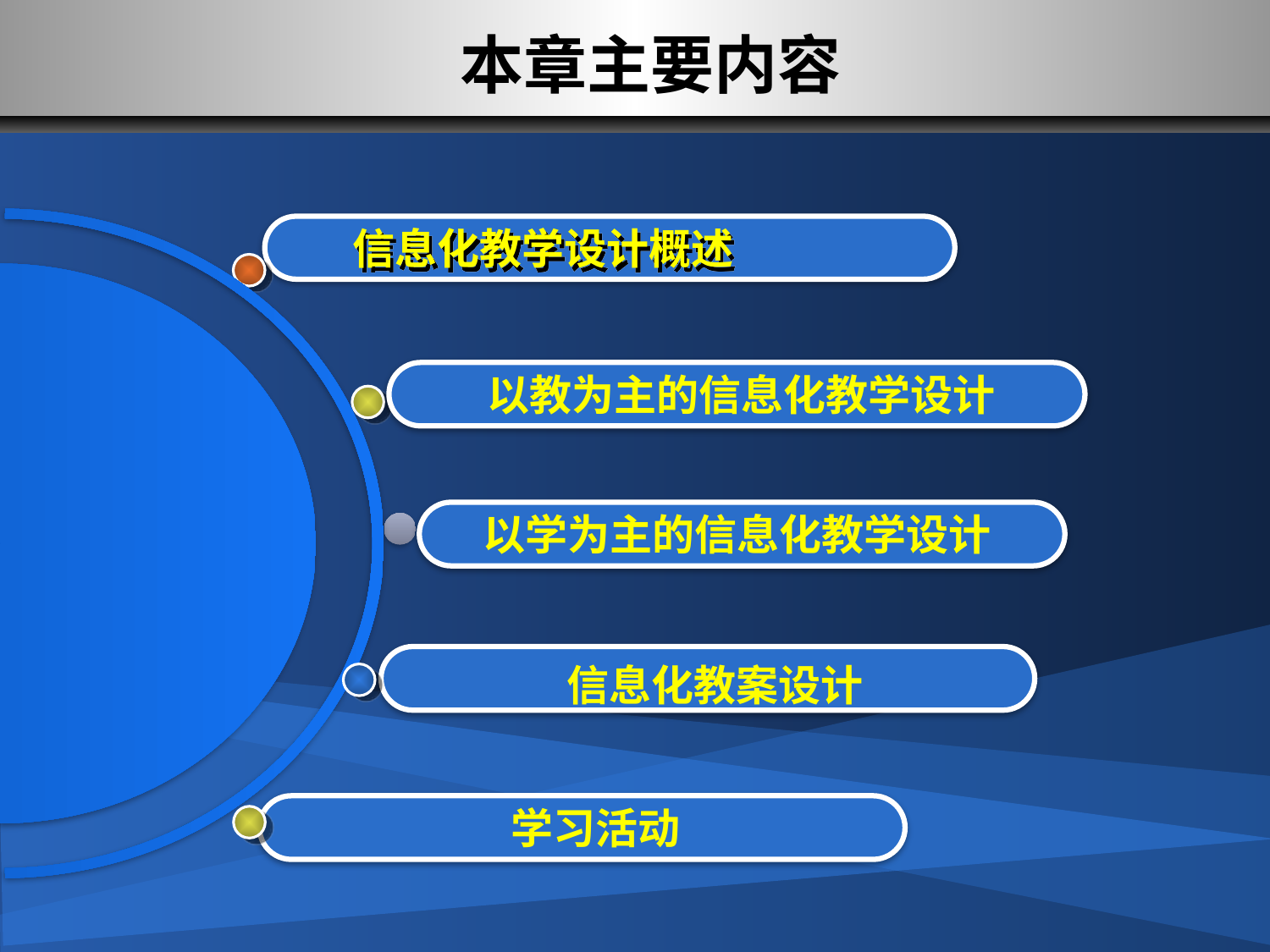

# 本章主要内容

信息化教学设计概述

以教为主的信息化教学设计

以学为主的信息化教学设计

信息化教案设计

学习活动